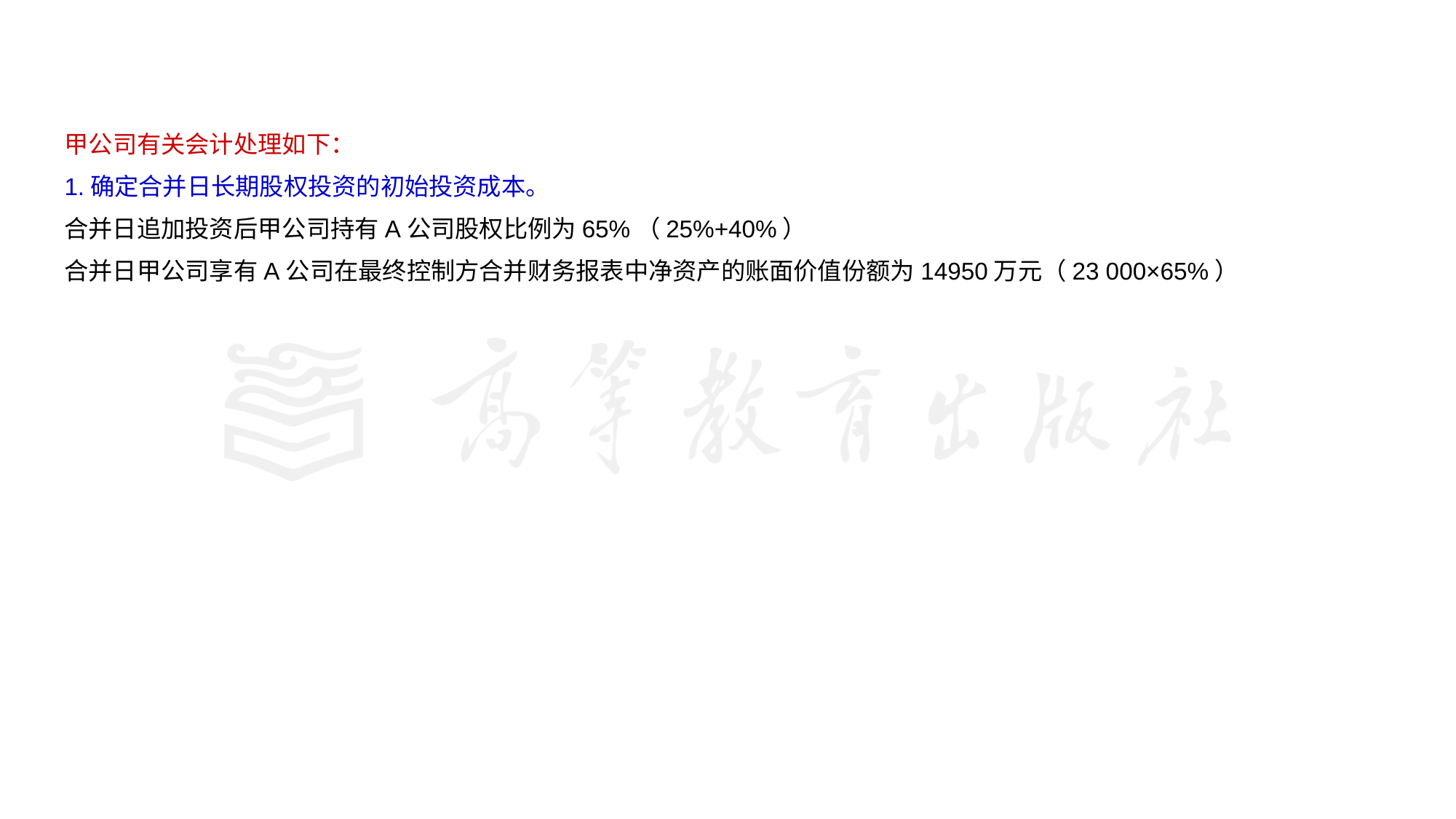

甲公司有关会计处理如下：
1.确定合并日长期股权投资的初始投资成本。
合并日追加投资后甲公司持有A公司股权比例为65%（25%+40%）
合并日甲公司享有A公司在最终控制方合并财务报表中净资产的账面价值份额为14950万元（23 000×65%）